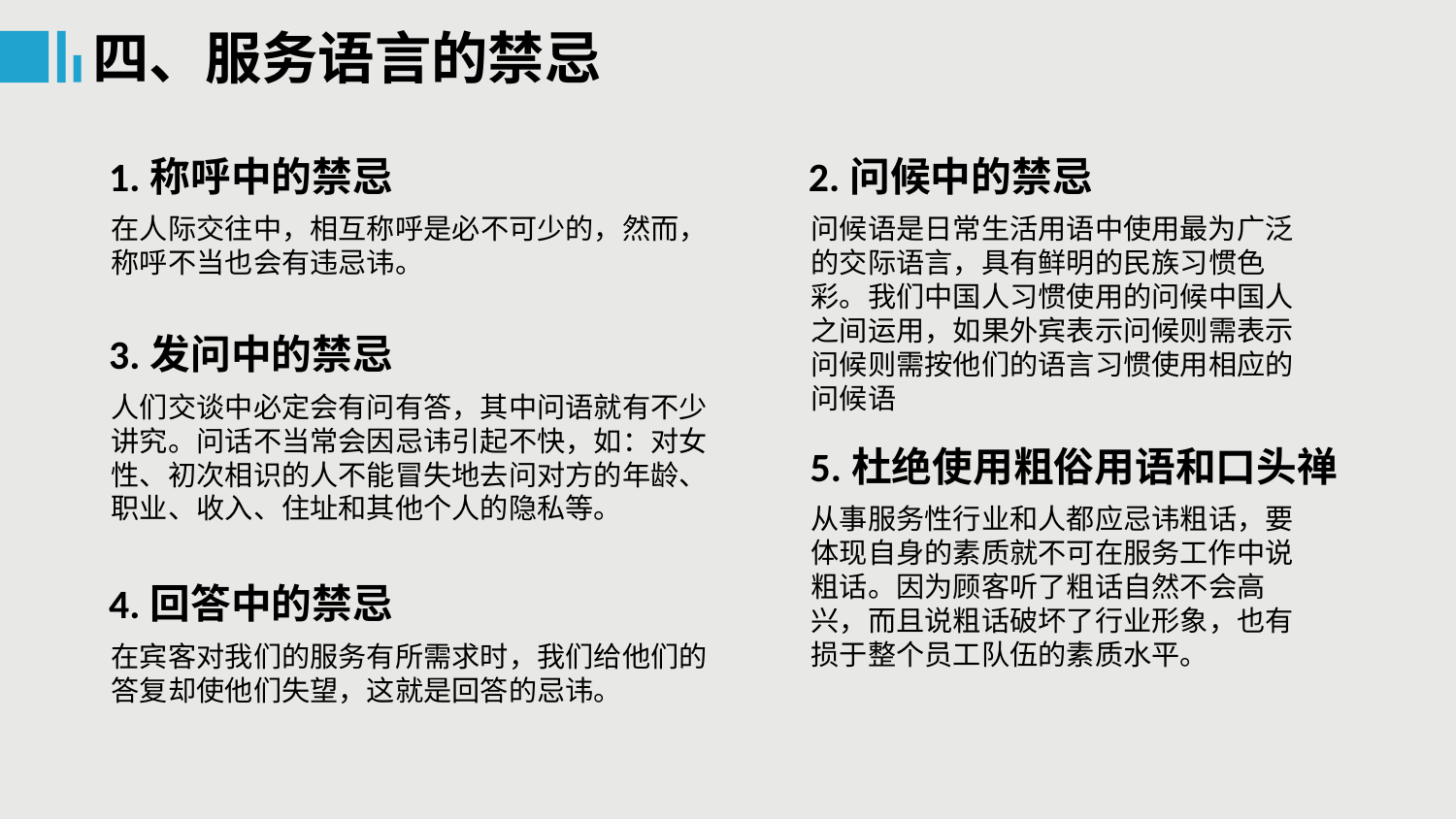

四、服务语言的禁忌

1.称呼中的禁忌
2.问候中的禁忌
在人际交往中，相互称呼是必不可少的，然而，称呼不当也会有违忌讳。
问候语是日常生活用语中使用最为广泛的交际语言，具有鲜明的民族习惯色彩。我们中国人习惯使用的问候中国人之间运用，如果外宾表示问候则需表示问候则需按他们的语言习惯使用相应的问候语
3.发问中的禁忌
人们交谈中必定会有问有答，其中问语就有不少讲究。问话不当常会因忌讳引起不快，如：对女性、初次相识的人不能冒失地去问对方的年龄、职业、收入、住址和其他个人的隐私等。
5.杜绝使用粗俗用语和口头禅
从事服务性行业和人都应忌讳粗话，要体现自身的素质就不可在服务工作中说粗话。因为顾客听了粗话自然不会高兴，而且说粗话破坏了行业形象，也有损于整个员工队伍的素质水平。
4.回答中的禁忌
在宾客对我们的服务有所需求时，我们给他们的答复却使他们失望，这就是回答的忌讳。